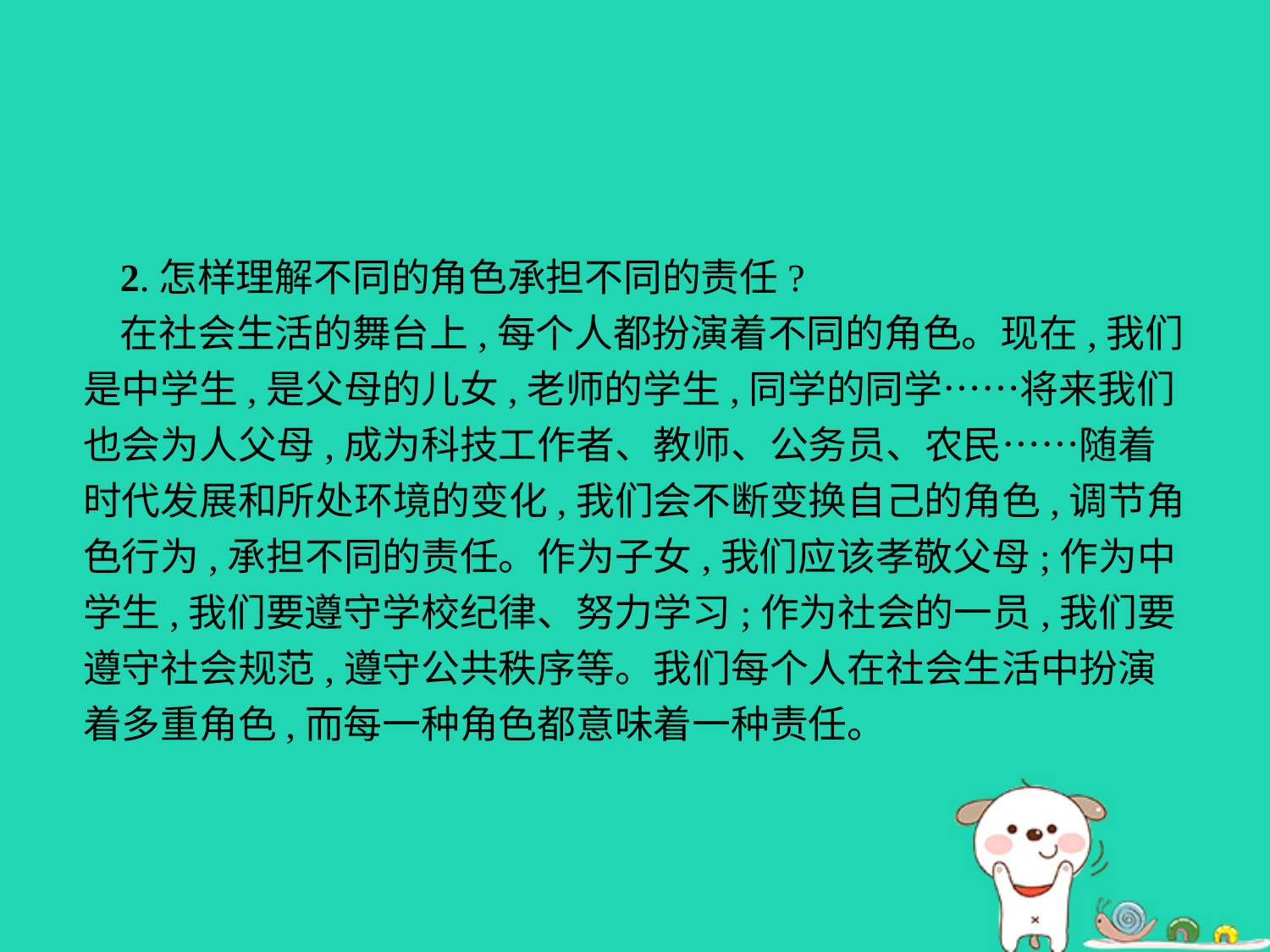

2.怎样理解不同的角色承担不同的责任?
在社会生活的舞台上,每个人都扮演着不同的角色。现在,我们是中学生,是父母的儿女,老师的学生,同学的同学……将来我们也会为人父母,成为科技工作者、教师、公务员、农民……随着时代发展和所处环境的变化,我们会不断变换自己的角色,调节角色行为,承担不同的责任。作为子女,我们应该孝敬父母;作为中学生,我们要遵守学校纪律、努力学习;作为社会的一员,我们要遵守社会规范,遵守公共秩序等。我们每个人在社会生活中扮演着多重角色,而每一种角色都意味着一种责任。